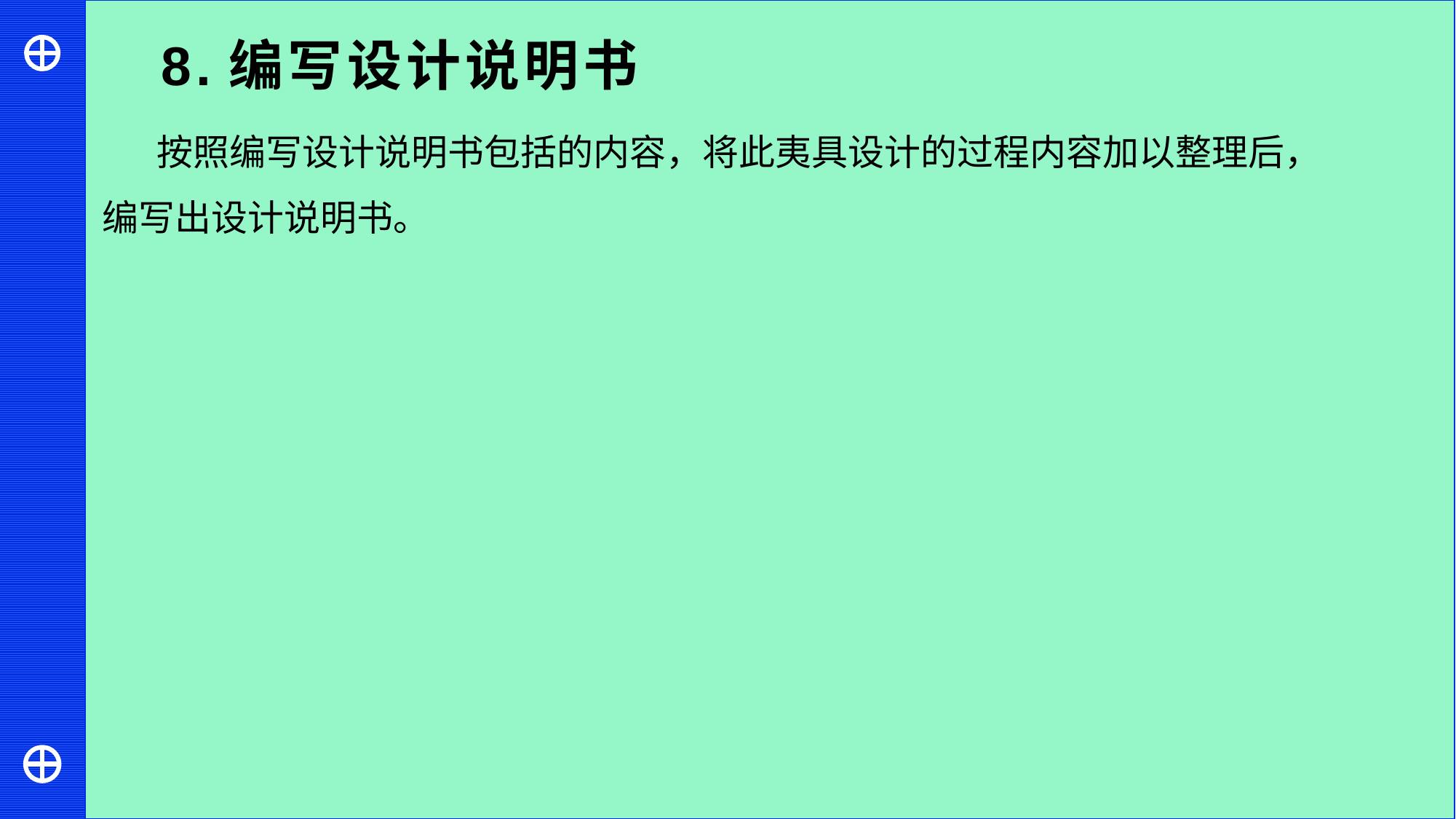

8.编写设计说明书
按照编写设计说明书包括的内容，将此夷具设计的过程内容加以整理后，编写出设计说明书。